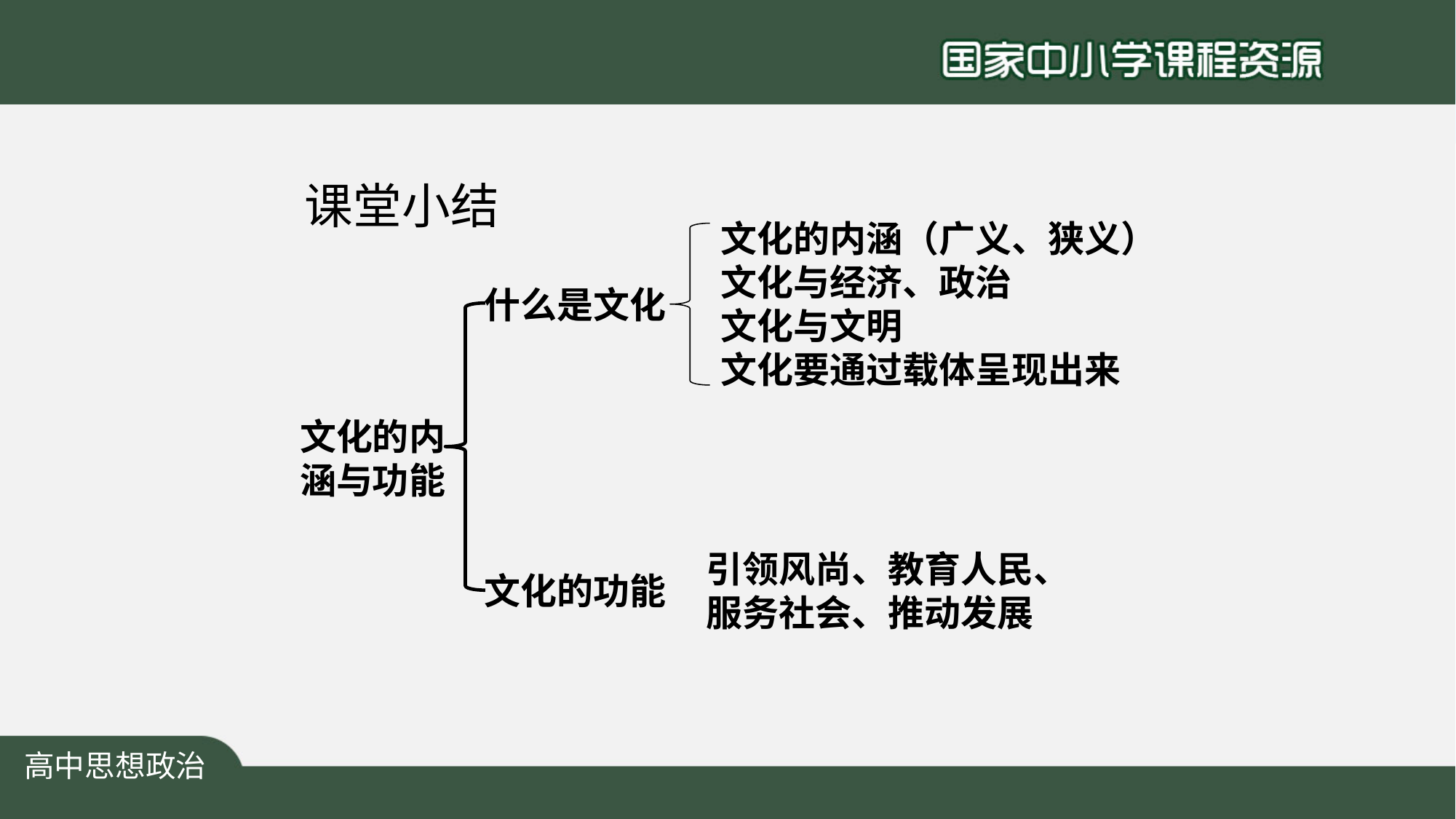

# 课堂小结
文化的内涵（广义、狭义）
文化与经济、政治
文化与文明
文化要通过载体呈现出来

什么是文化

文化的内涵与功能
引领风尚、教育人民、
服务社会、推动发展
文化的功能